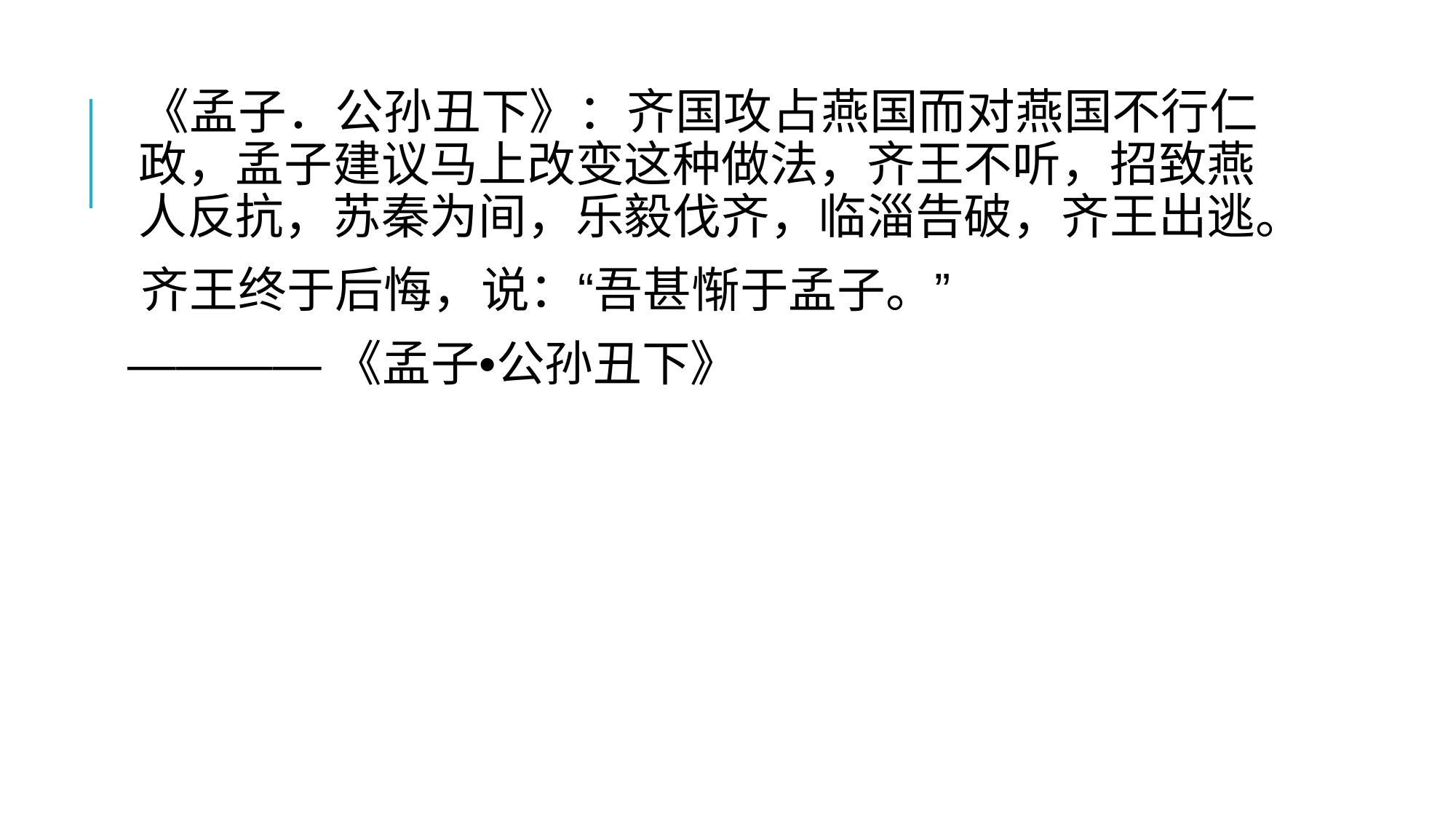

#
《孟子．公孙丑下》：齐国攻占燕国而对燕国不行仁政，孟子建议马上改变这种做法，齐王不听，招致燕人反抗，苏秦为间，乐毅伐齐，临淄告破，齐王出逃。
齐王终于后悔，说：“吾甚惭于孟子。”
————《孟子•公孙丑下》